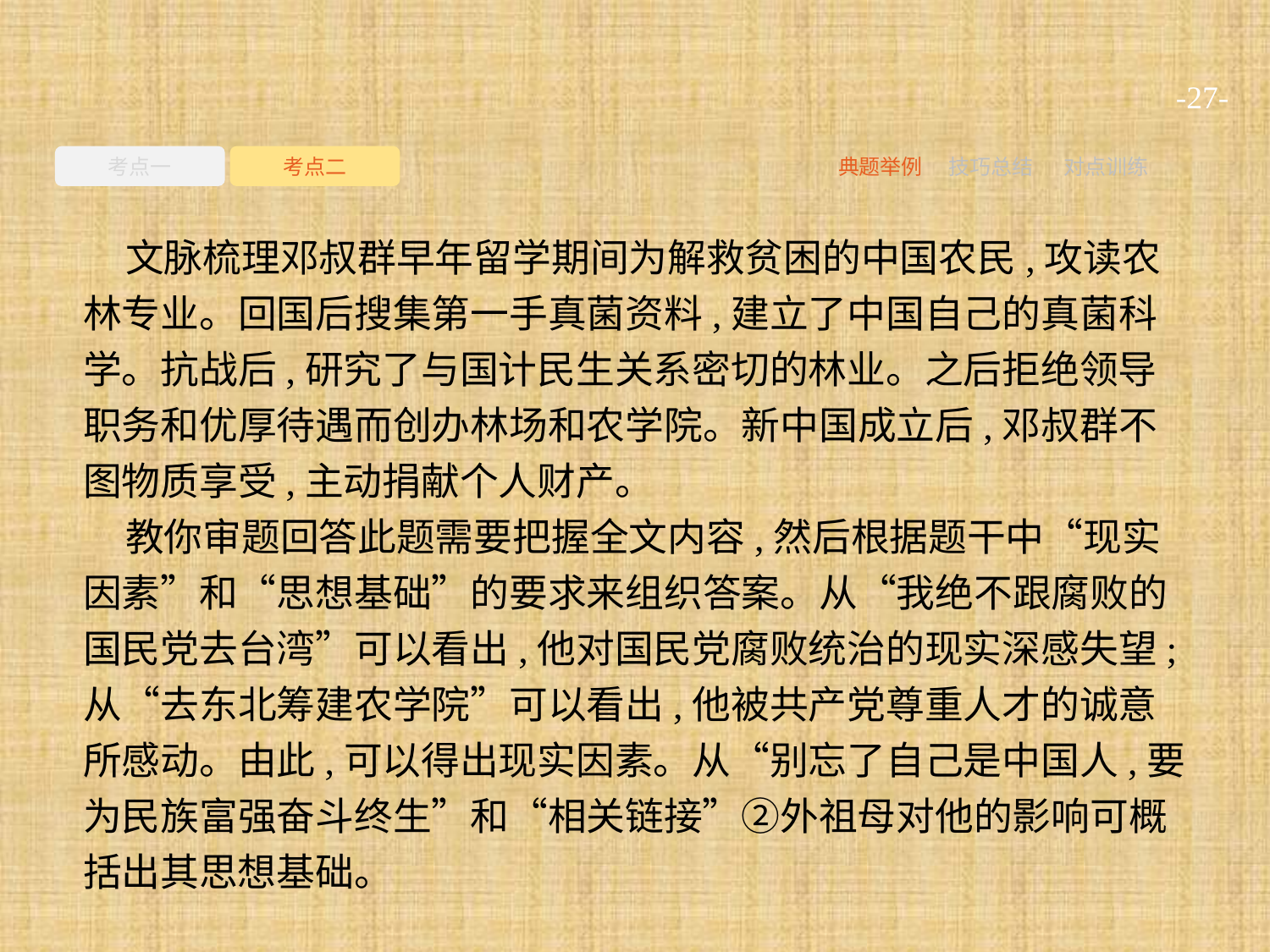

-27-
考点一
考点二
典题举例
技巧总结
对点训练
文脉梳理邓叔群早年留学期间为解救贫困的中国农民,攻读农林专业。回国后搜集第一手真菌资料,建立了中国自己的真菌科学。抗战后,研究了与国计民生关系密切的林业。之后拒绝领导职务和优厚待遇而创办林场和农学院。新中国成立后,邓叔群不图物质享受,主动捐献个人财产。
教你审题回答此题需要把握全文内容,然后根据题干中“现实因素”和“思想基础”的要求来组织答案。从“我绝不跟腐败的国民党去台湾”可以看出,他对国民党腐败统治的现实深感失望;从“去东北筹建农学院”可以看出,他被共产党尊重人才的诚意所感动。由此,可以得出现实因素。从“别忘了自己是中国人,要为民族富强奋斗终生”和“相关链接”②外祖母对他的影响可概括出其思想基础。